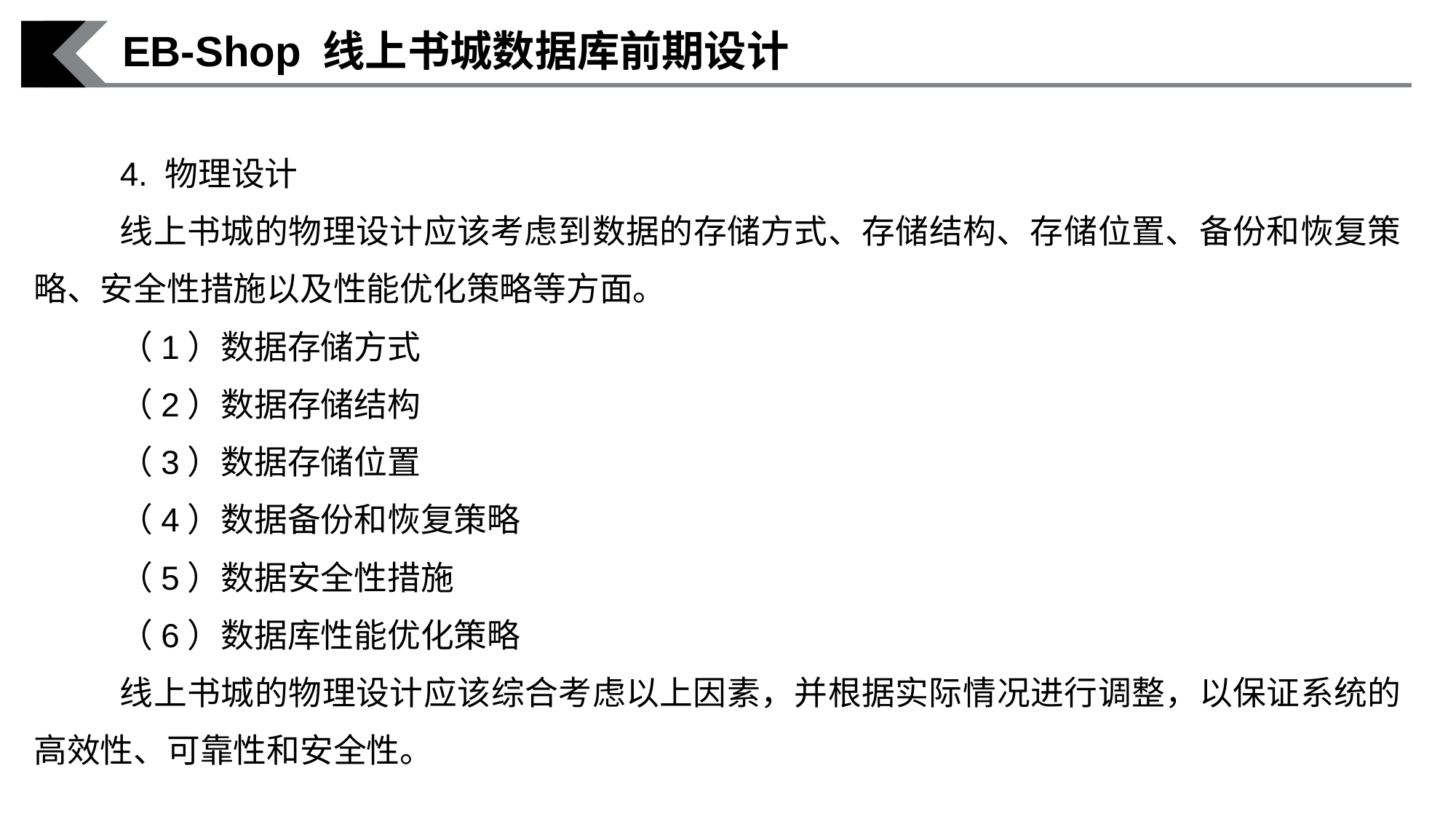

EB-Shop 线上书城数据库前期设计
4. 物理设计
线上书城的物理设计应该考虑到数据的存储方式、存储结构、存储位置、备份和恢复策略、安全性措施以及性能优化策略等方面。
（1）数据存储方式
（2）数据存储结构
（3）数据存储位置
（4）数据备份和恢复策略
（5）数据安全性措施
（6）数据库性能优化策略
线上书城的物理设计应该综合考虑以上因素，并根据实际情况进行调整，以保证系统的高效性、可靠性和安全性。